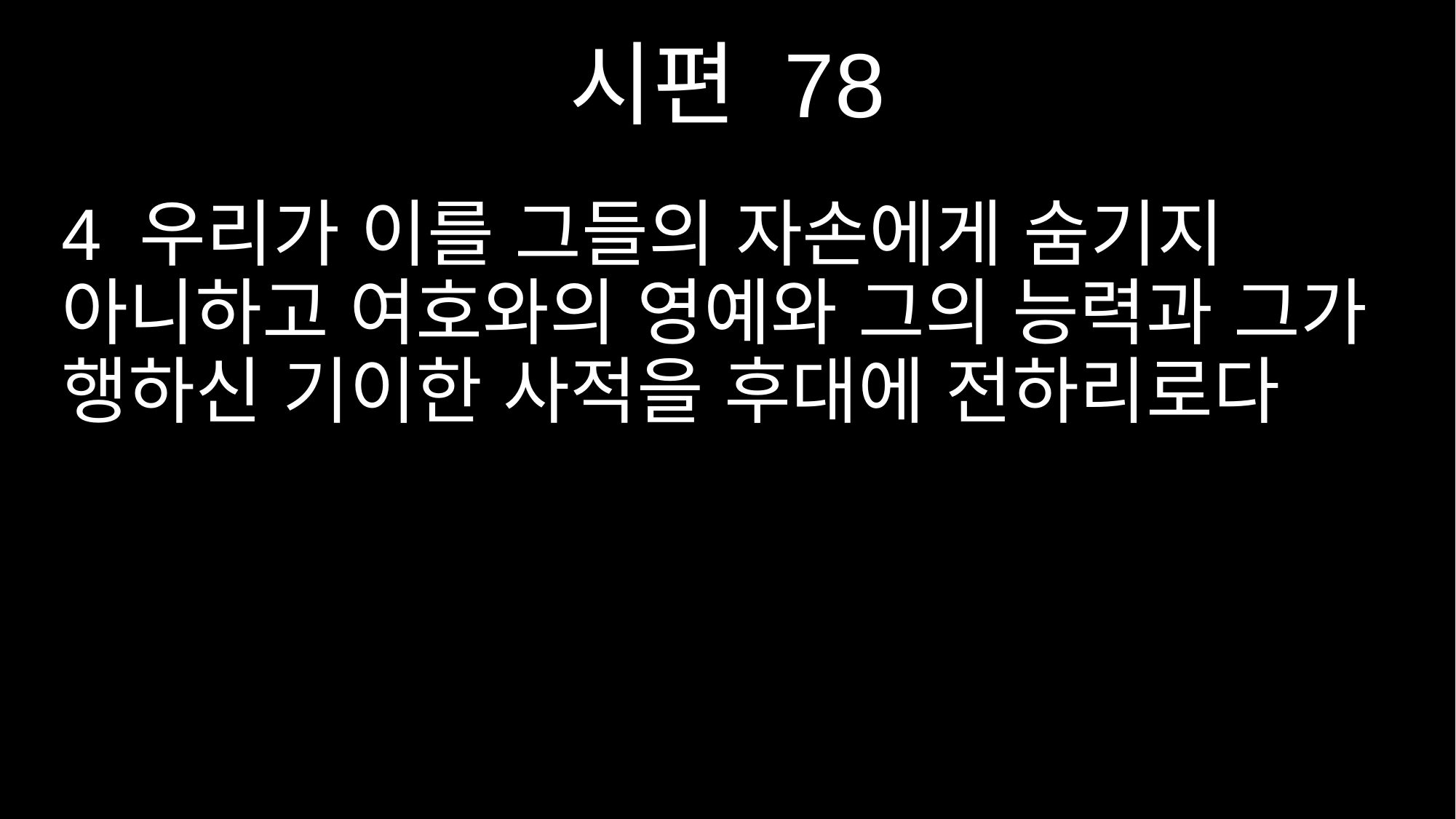

시편 78
4 우리가 이를 그들의 자손에게 숨기지 아니하고 여호와의 영예와 그의 능력과 그가 행하신 기이한 사적을 후대에 전하리로다